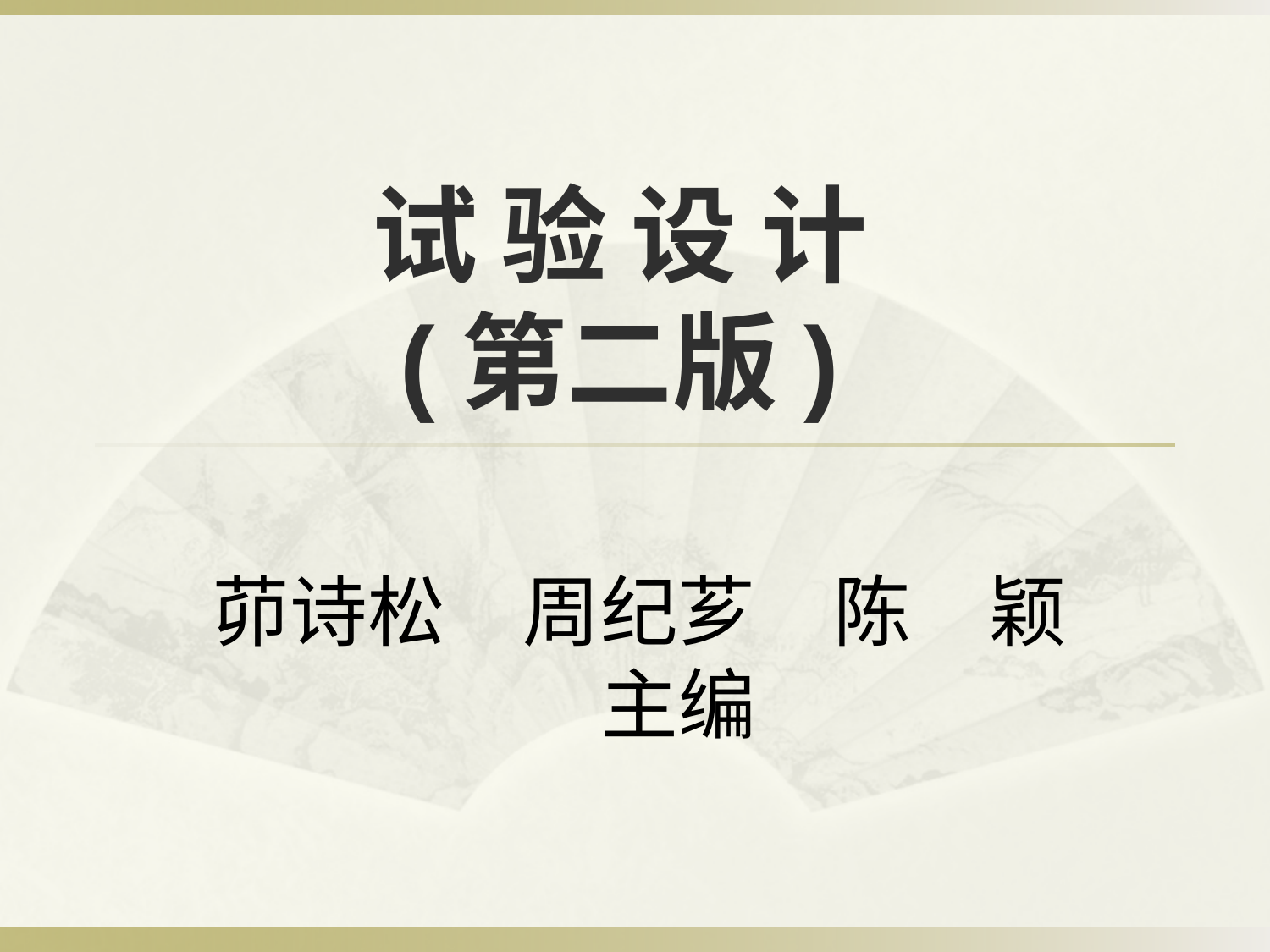

# 试 验 设 计 (第二版)
茆诗松　周纪芗　陈　颖　主编